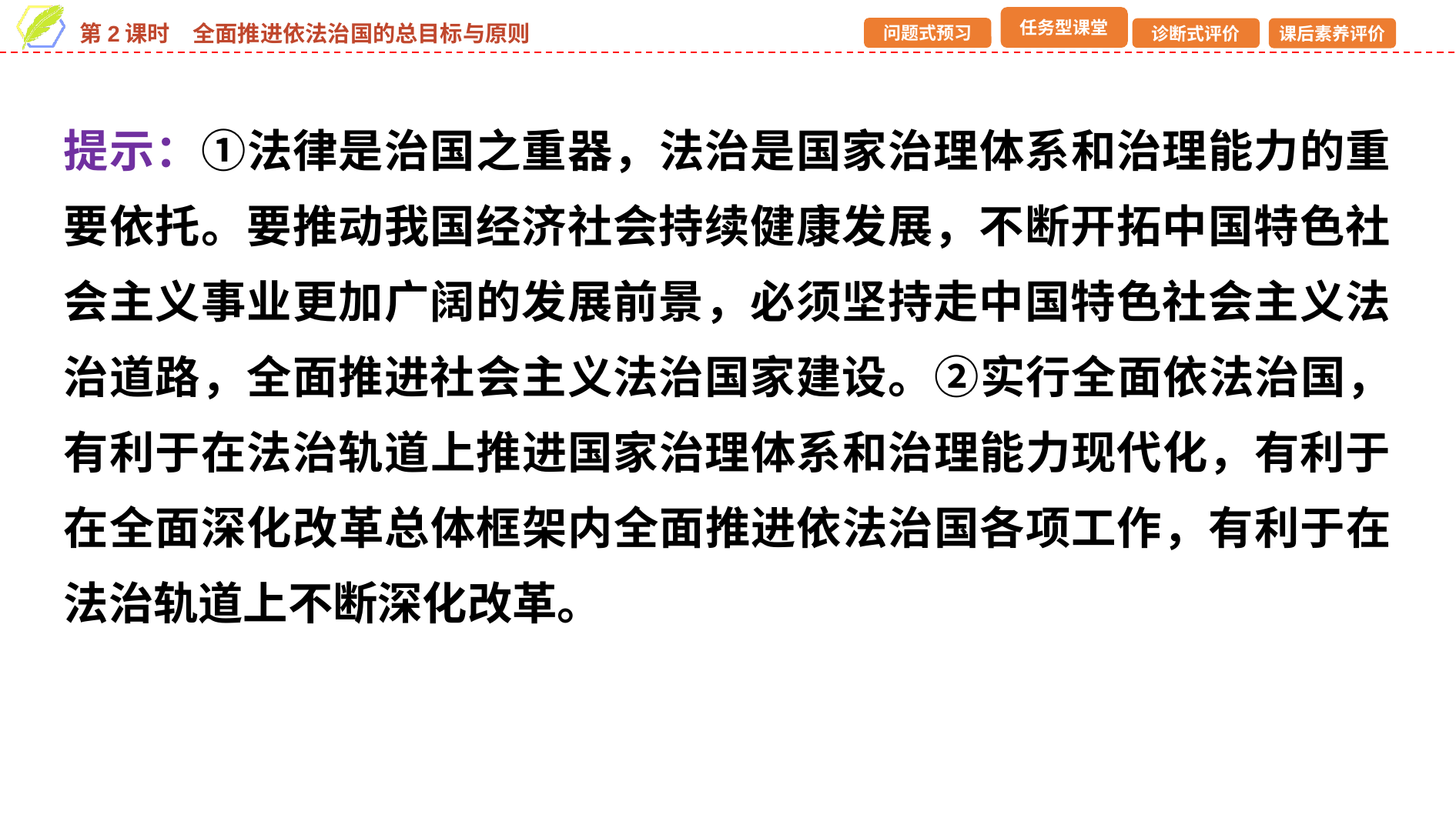

提示：①法律是治国之重器，法治是国家治理体系和治理能力的重要依托。要推动我国经济社会持续健康发展，不断开拓中国特色社会主义事业更加广阔的发展前景，必须坚持走中国特色社会主义法治道路，全面推进社会主义法治国家建设。②实行全面依法治国，有利于在法治轨道上推进国家治理体系和治理能力现代化，有利于在全面深化改革总体框架内全面推进依法治国各项工作，有利于在法治轨道上不断深化改革。